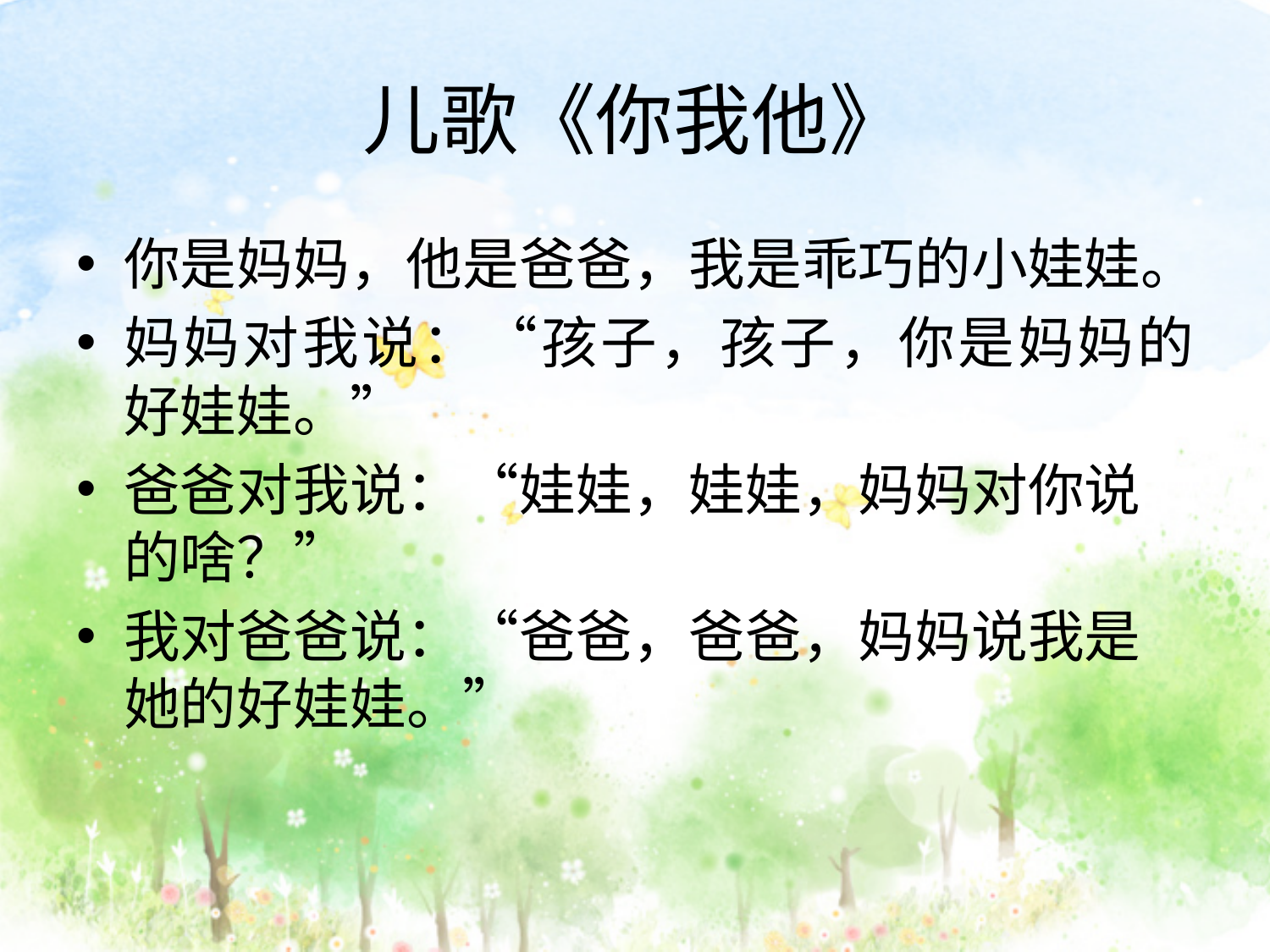

# 儿歌《你我他》
你是妈妈，他是爸爸，我是乖巧的小娃娃。
妈妈对我说：“孩子，孩子，你是妈妈的好娃娃。”
爸爸对我说：“娃娃，娃娃，妈妈对你说的啥？”
我对爸爸说：“爸爸，爸爸，妈妈说我是她的好娃娃。”